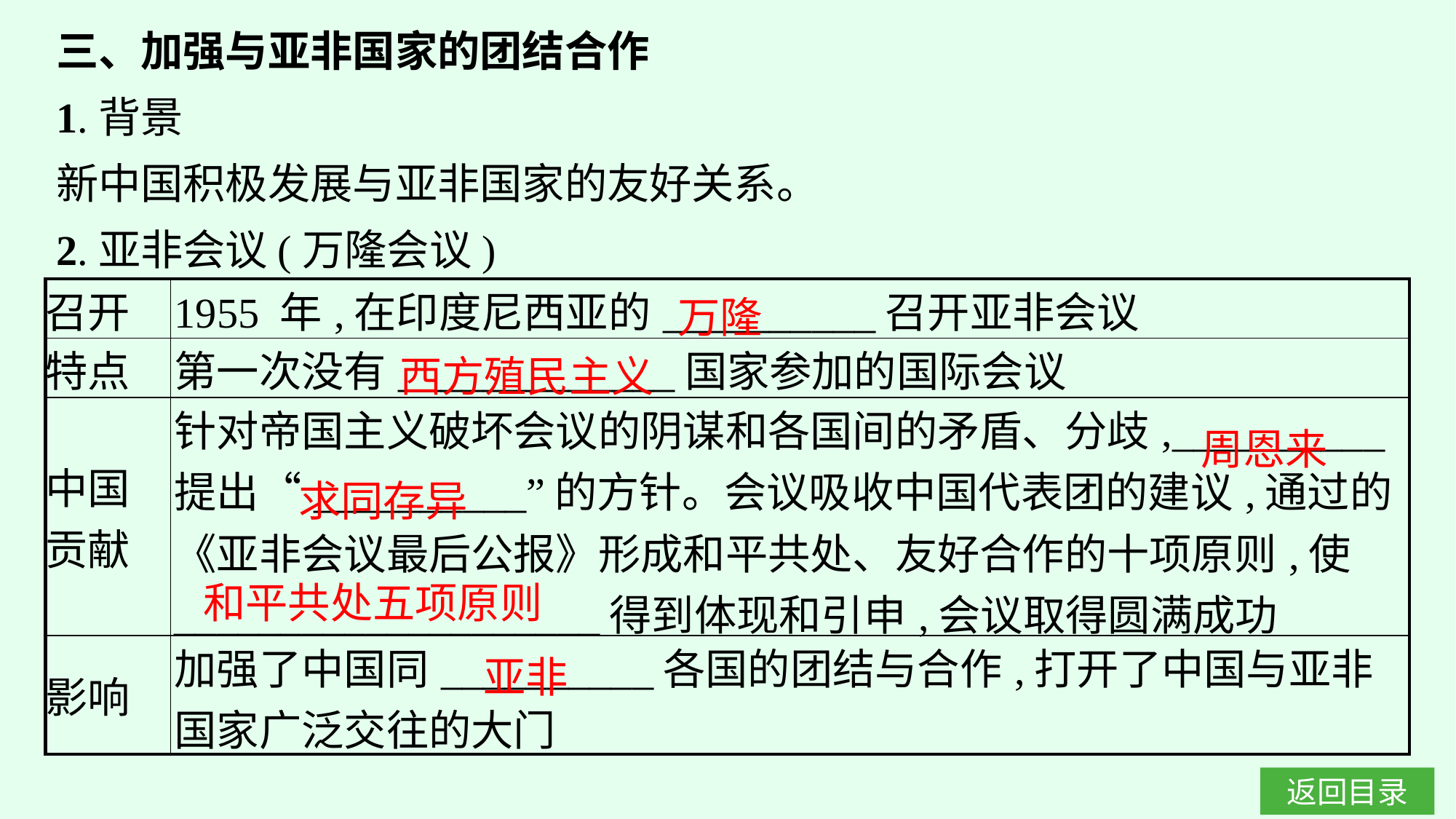

三、加强与亚非国家的团结合作
1.背景
新中国积极发展与亚非国家的友好关系。
2.亚非会议(万隆会议)
万隆
| 召开 | 1955 年,在印度尼西亚的\_\_\_\_\_\_\_\_\_\_召开亚非会议 |
| --- | --- |
| 特点 | 第一次没有\_\_\_\_\_\_\_\_\_\_\_\_\_国家参加的国际会议 |
| 中国 贡献 | 针对帝国主义破坏会议的阴谋和各国间的矛盾、分歧,\_\_\_\_\_\_\_\_\_\_提出“\_\_\_\_\_\_\_\_\_\_”的方针。会议吸收中国代表团的建议,通过的《亚非会议最后公报》形成和平共处、友好合作的十项原则,使\_\_\_\_\_\_\_\_\_\_\_\_\_\_\_\_\_\_\_\_得到体现和引申,会议取得圆满成功 |
| 影响 | 加强了中国同\_\_\_\_\_\_\_\_\_\_各国的团结与合作,打开了中国与亚非国家广泛交往的大门 |
西方殖民主义
周恩来
求同存异
和平共处五项原则
亚非